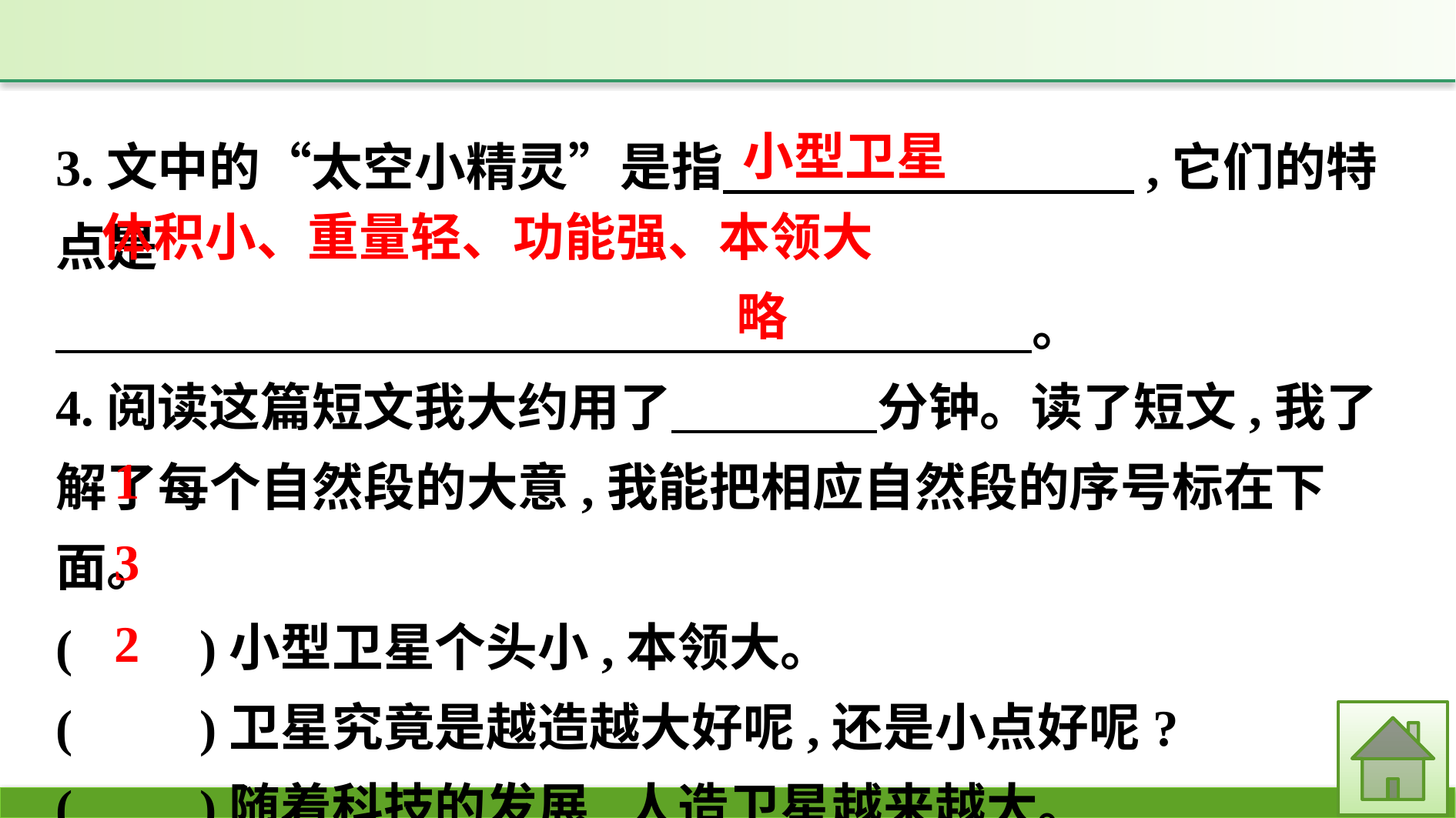

3.文中的“太空小精灵”是指　　　　　　　　,它们的特点是
　　　　　　　　　　　　　　　　　　　。
4.阅读这篇短文我大约用了　　　　分钟。读了短文,我了解了每个自然段的大意,我能把相应自然段的序号标在下面。
(　　)小型卫星个头小,本领大。
(　　)卫星究竟是越造越大好呢,还是小点好呢?
(　　)随着科技的发展,人造卫星越来越大。
小型卫星
体积小、重量轻、功能强、本领大
略
1
3
2